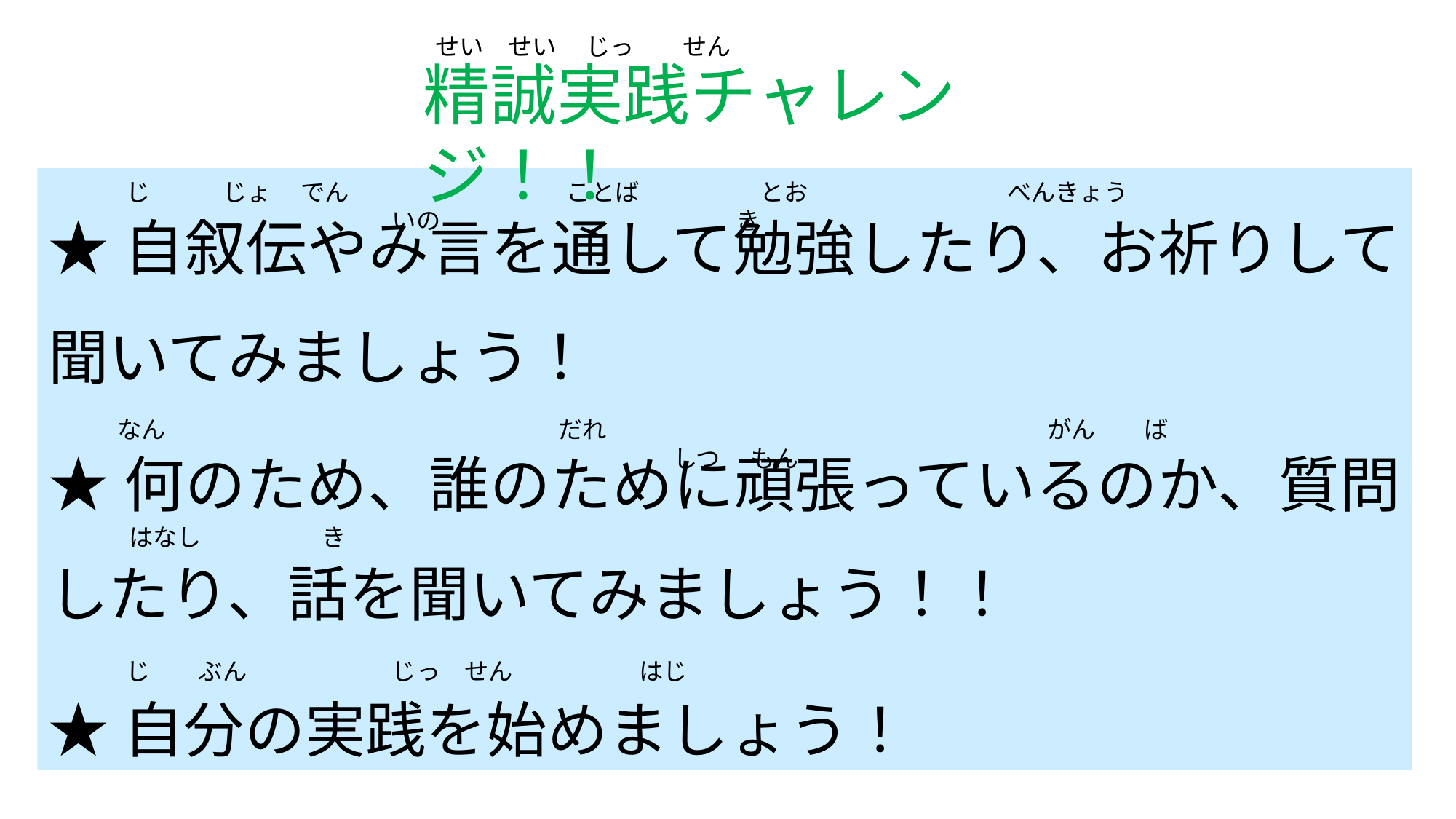

せい　せい　 じっ　　せん
精誠実践チャレンジ！！
★自叙伝やみ言を通して勉強したり、お祈りして聞いてみましょう！

★何のため、誰のために頑張っているのか、質問したり、話を聞いてみましょう！！

★自分の実践を始めましょう！
じ　　　じょ　 でん　　　　　　　　　ことば　　　　　とお　　　　　　　　 べんきょう　　　　　　　　　　　　　　　　　　　　いの　　　　　　　　　　　　 き
なん　　　　　　　　　　　　　　　　 だれ　　　　　　　　　　　　　　　　　　 がん　　ば　　　　　　　　　　　　　　　　　　　　　　　　　　　　　しつ　 もん
はなし　　　　　き
じ　　ぶん　　　　　　じっ　せん　　　　　 はじ